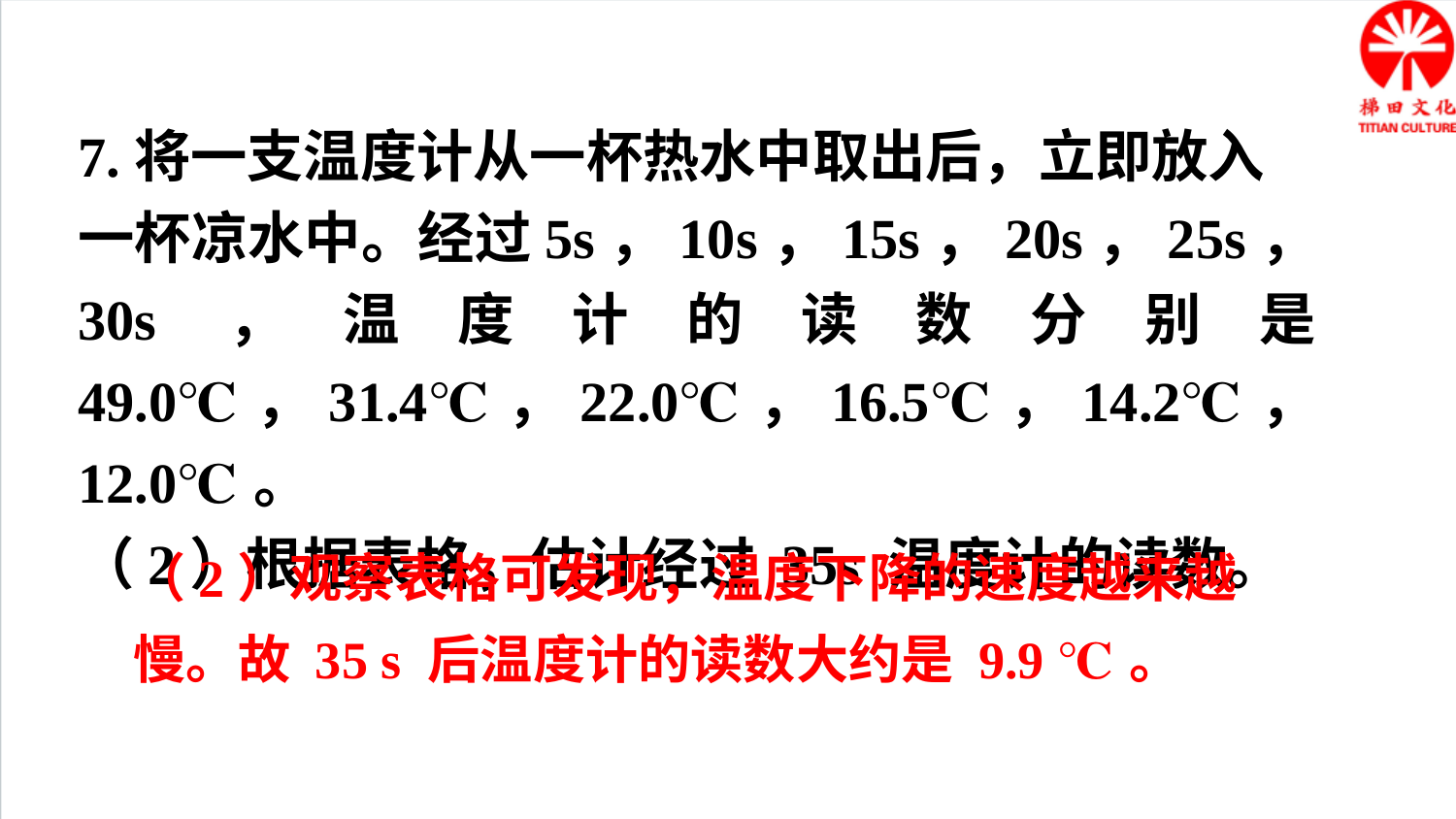

7.将一支温度计从一杯热水中取出后，立即放入
一杯凉水中。经过5s，10s，15s，20s，25s，30s，温度计的读数分别是49.0℃，31.4℃，22.0℃，16.5℃，14.2℃，12.0℃。
（2）根据表格，估计经过 35s 温度计的读数。
（2）观察表格可发现，温度下降的速度越来越慢。故 35 s 后温度计的读数大约是 9.9 ℃。